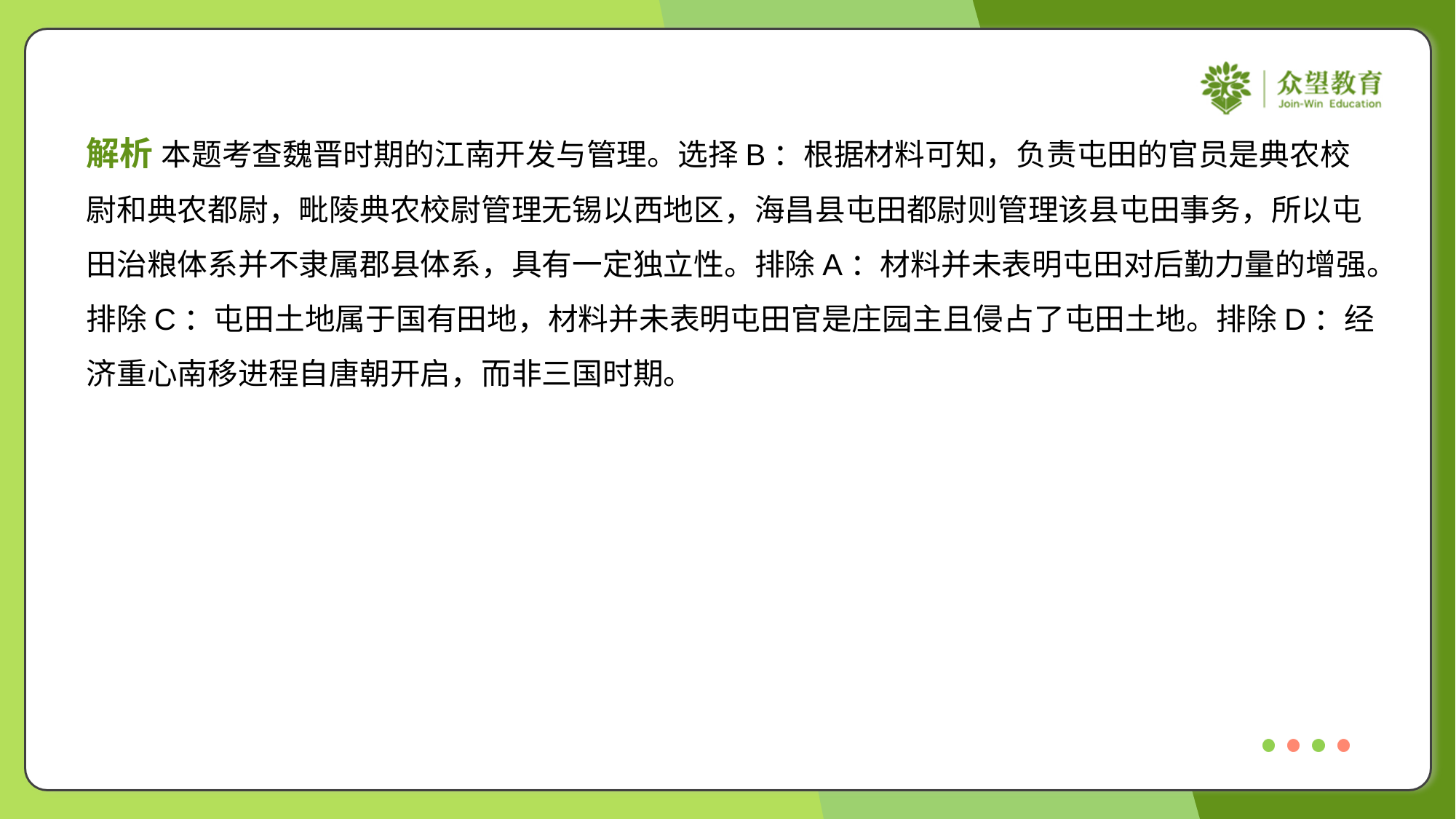

解析 本题考查魏晋时期的江南开发与管理。选择B：根据材料可知，负责屯田的官员是典农校
尉和典农都尉，毗陵典农校尉管理无锡以西地区，海昌县屯田都尉则管理该县屯田事务，所以屯
田治粮体系并不隶属郡县体系，具有一定独立性。排除A：材料并未表明屯田对后勤力量的增强。
排除C：屯田土地属于国有田地，材料并未表明屯田官是庄园主且侵占了屯田土地。排除D：经
济重心南移进程自唐朝开启，而非三国时期。